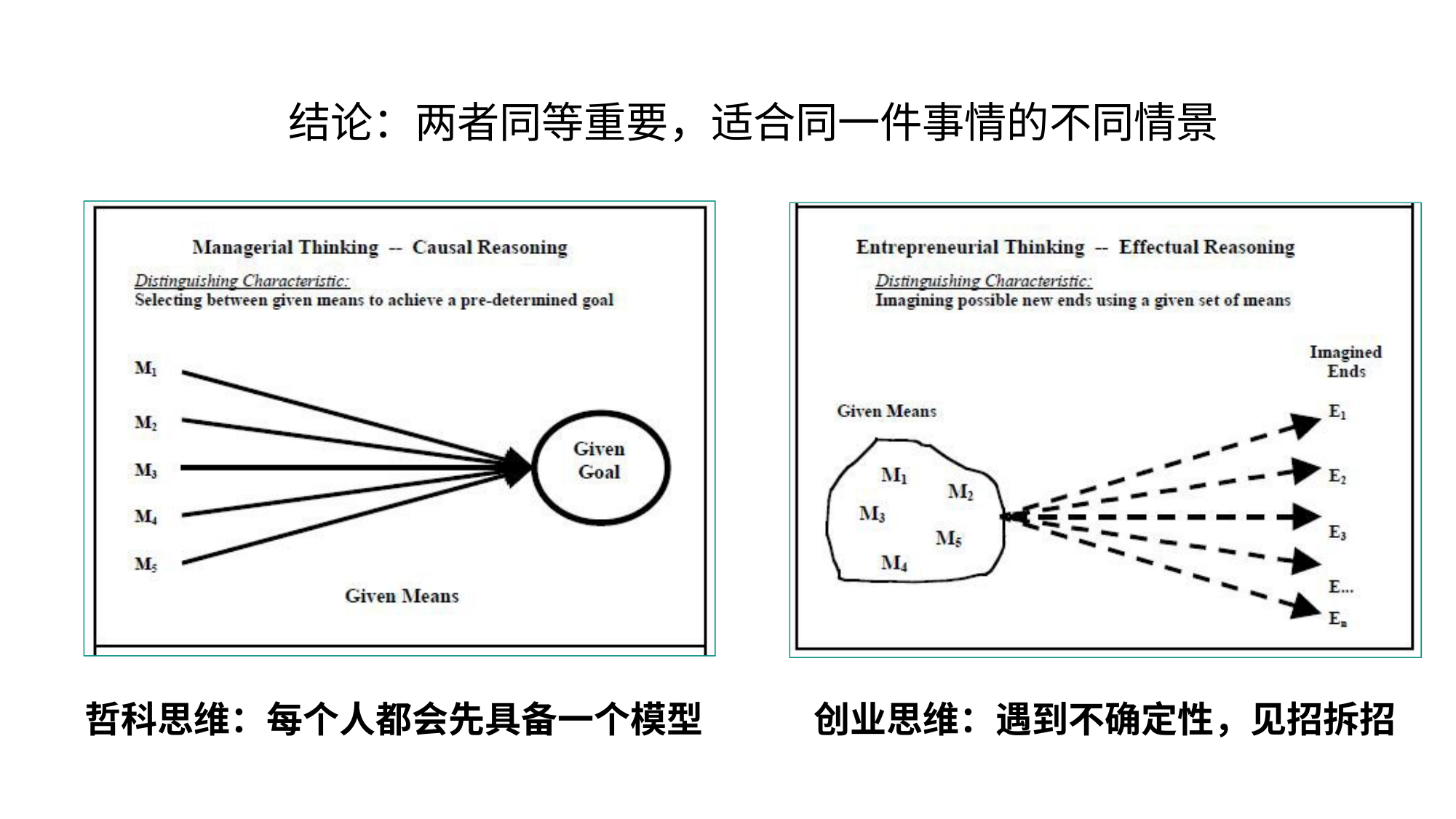

# 结论：两者同等重要，适合同一件事情的不同情景

哲科思维：每个人都会先具备一个模型
创业思维：遇到不确定性，见招拆招